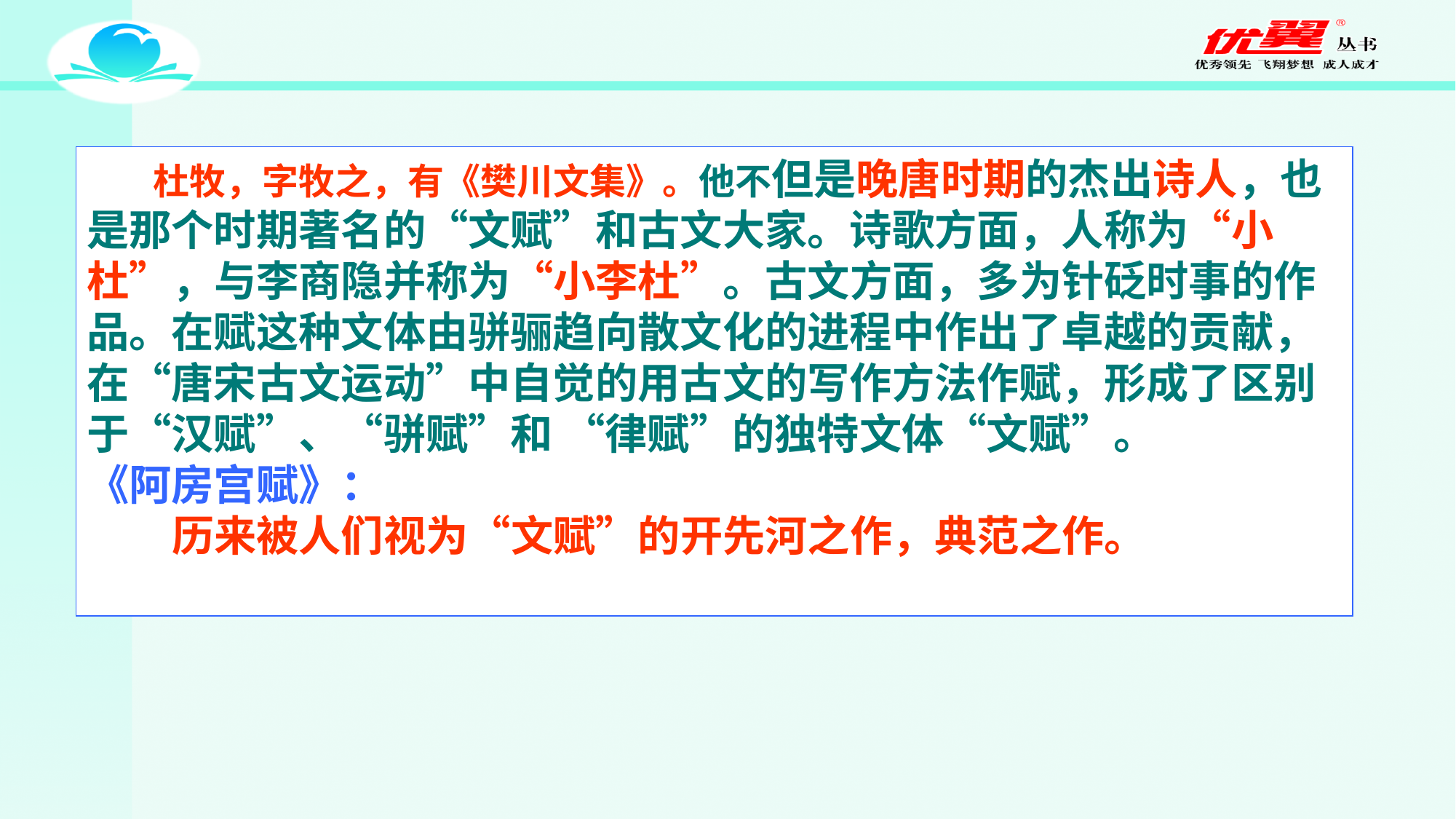

杜牧，字牧之，有《樊川文集》。他不但是晚唐时期的杰出诗人，也是那个时期著名的“文赋”和古文大家。诗歌方面，人称为“小杜”，与李商隐并称为“小李杜”。古文方面，多为针砭时事的作品。在赋这种文体由骈骊趋向散文化的进程中作出了卓越的贡献，在“唐宋古文运动”中自觉的用古文的写作方法作赋，形成了区别于“汉赋”、“骈赋”和 “律赋”的独特文体“文赋”。
《阿房宫赋》：
　　历来被人们视为“文赋”的开先河之作，典范之作。